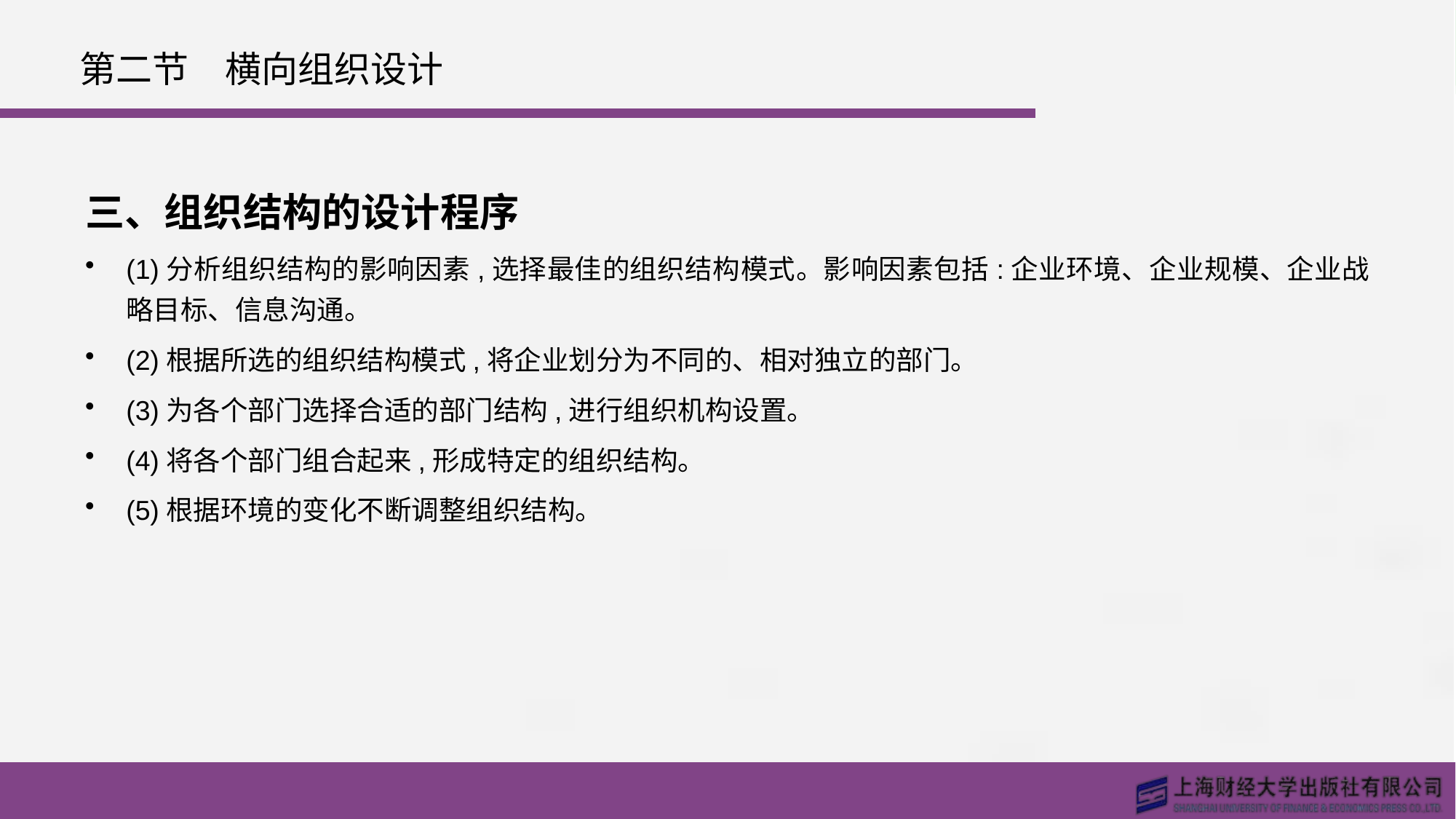

# 第二节　横向组织设计
三、组织结构的设计程序
(1)分析组织结构的影响因素,选择最佳的组织结构模式。影响因素包括:企业环境、企业规模、企业战略目标、信息沟通。
(2)根据所选的组织结构模式,将企业划分为不同的、相对独立的部门。
(3)为各个部门选择合适的部门结构,进行组织机构设置。
(4)将各个部门组合起来,形成特定的组织结构。
(5)根据环境的变化不断调整组织结构。